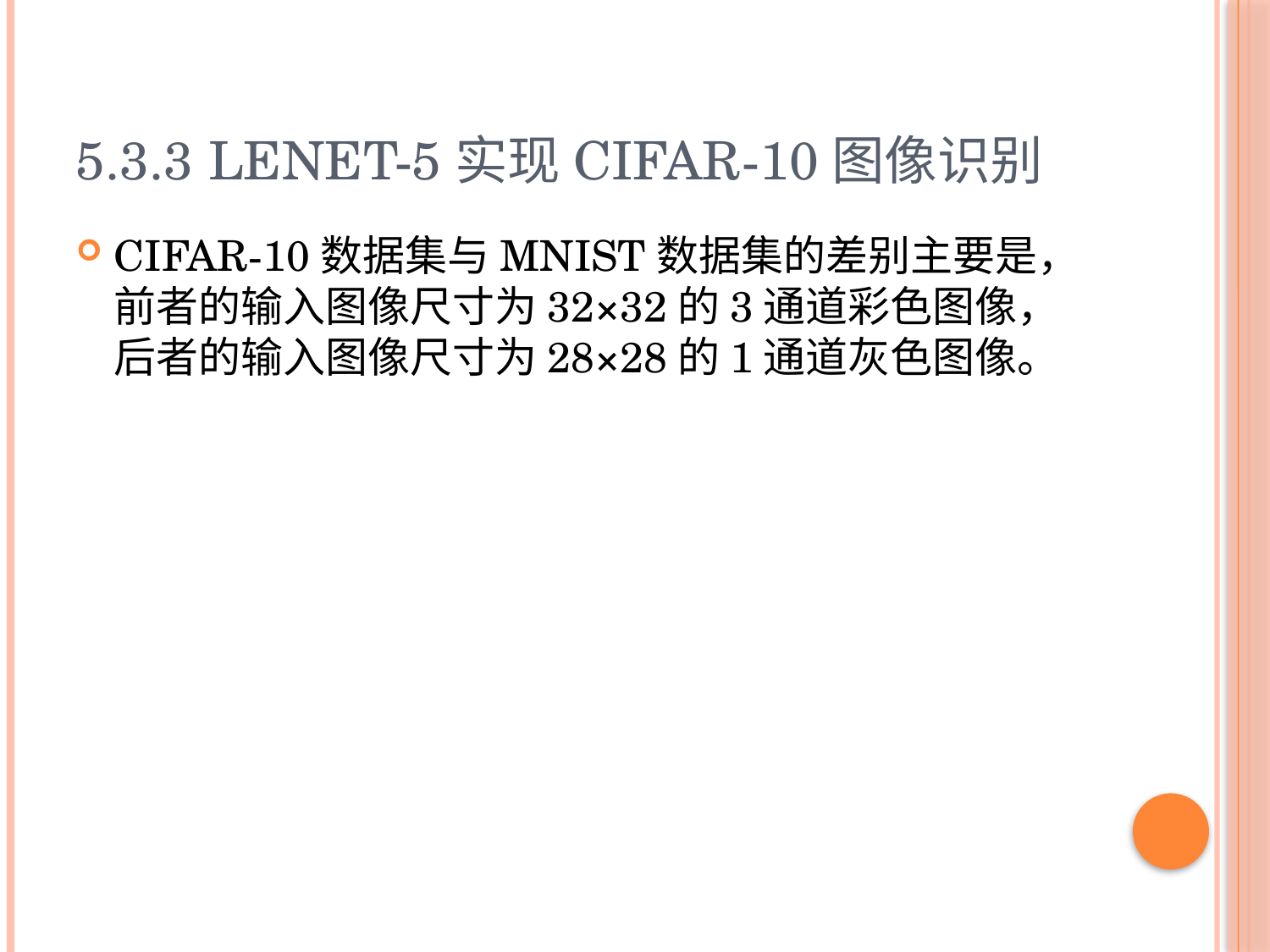

# 5.3.3 LeNet-5实现CIFAR-10图像识别
CIFAR-10数据集与MNIST数据集的差别主要是，前者的输入图像尺寸为32×32的3通道彩色图像，后者的输入图像尺寸为28×28的1通道灰色图像。